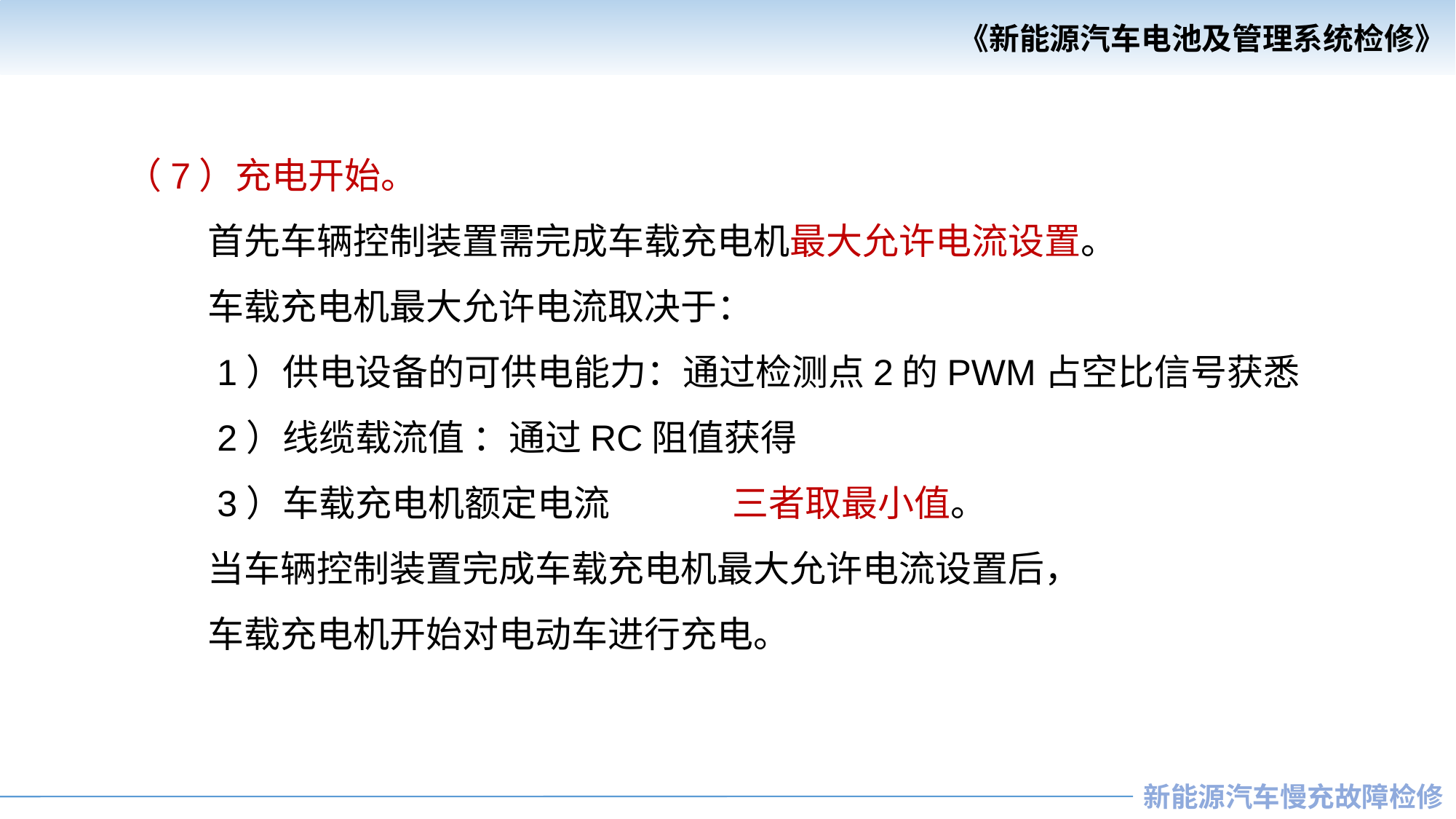

（7）充电开始。
         首先车辆控制装置需完成车载充电机最大允许电流设置。
         车载充电机最大允许电流取决于：
         1）供电设备的可供电能力：通过检测点2的PWM占空比信号获悉
         2）线缆载流值 ：通过RC阻值获得
         3）车载充电机额定电流               三者取最小值。
         当车辆控制装置完成车载充电机最大允许电流设置后，
         车载充电机开始对电动车进行充电。